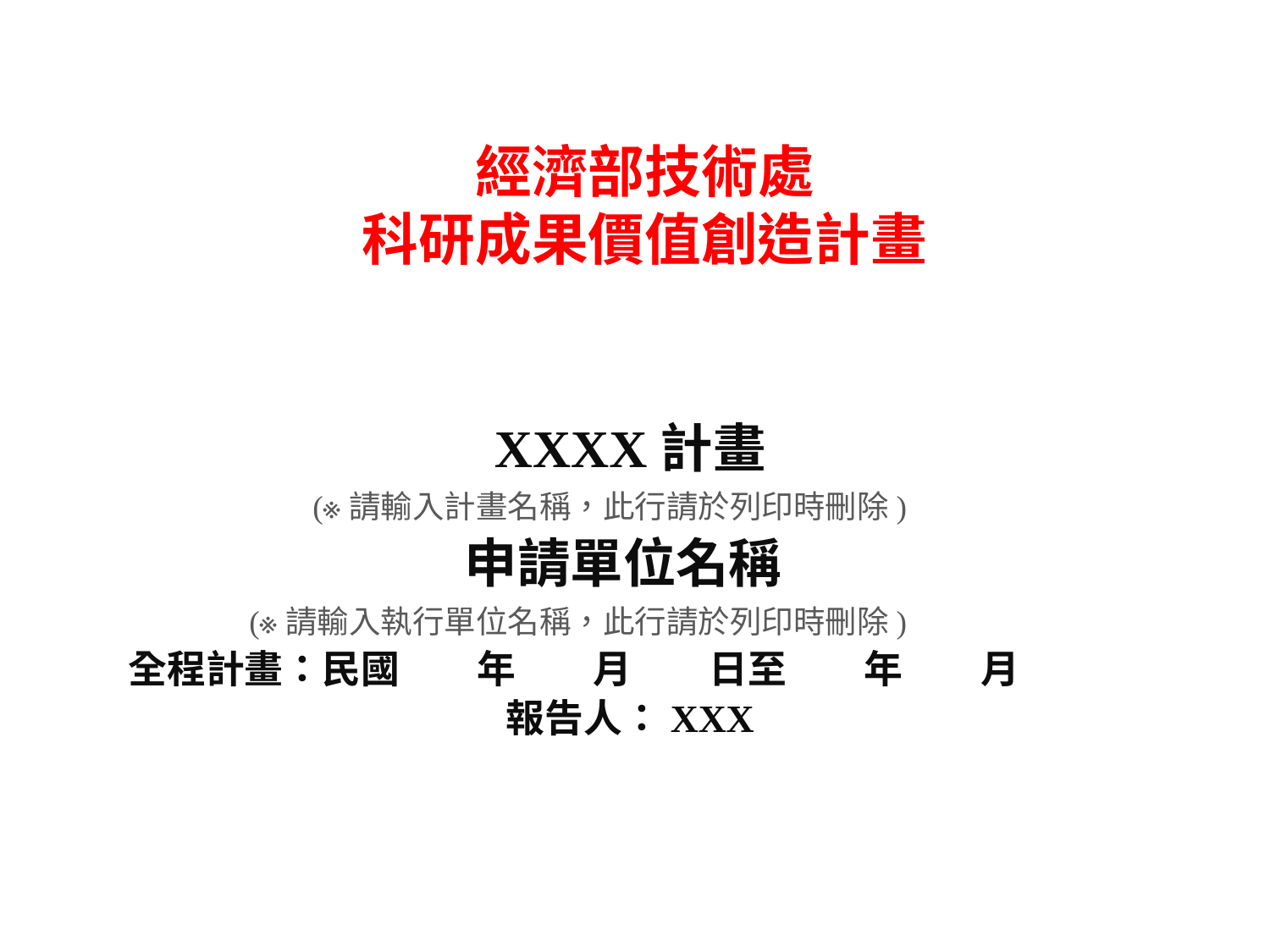

經濟部技術處
科研成果價值創造計畫
XXXX計畫
(※請輸入計畫名稱，此行請於列印時刪除)
 申請單位名稱
(※請輸入執行單位名稱，此行請於列印時刪除)
  全程計畫：民國　　年　　月　　日至　　年　　月
報告人：XXX